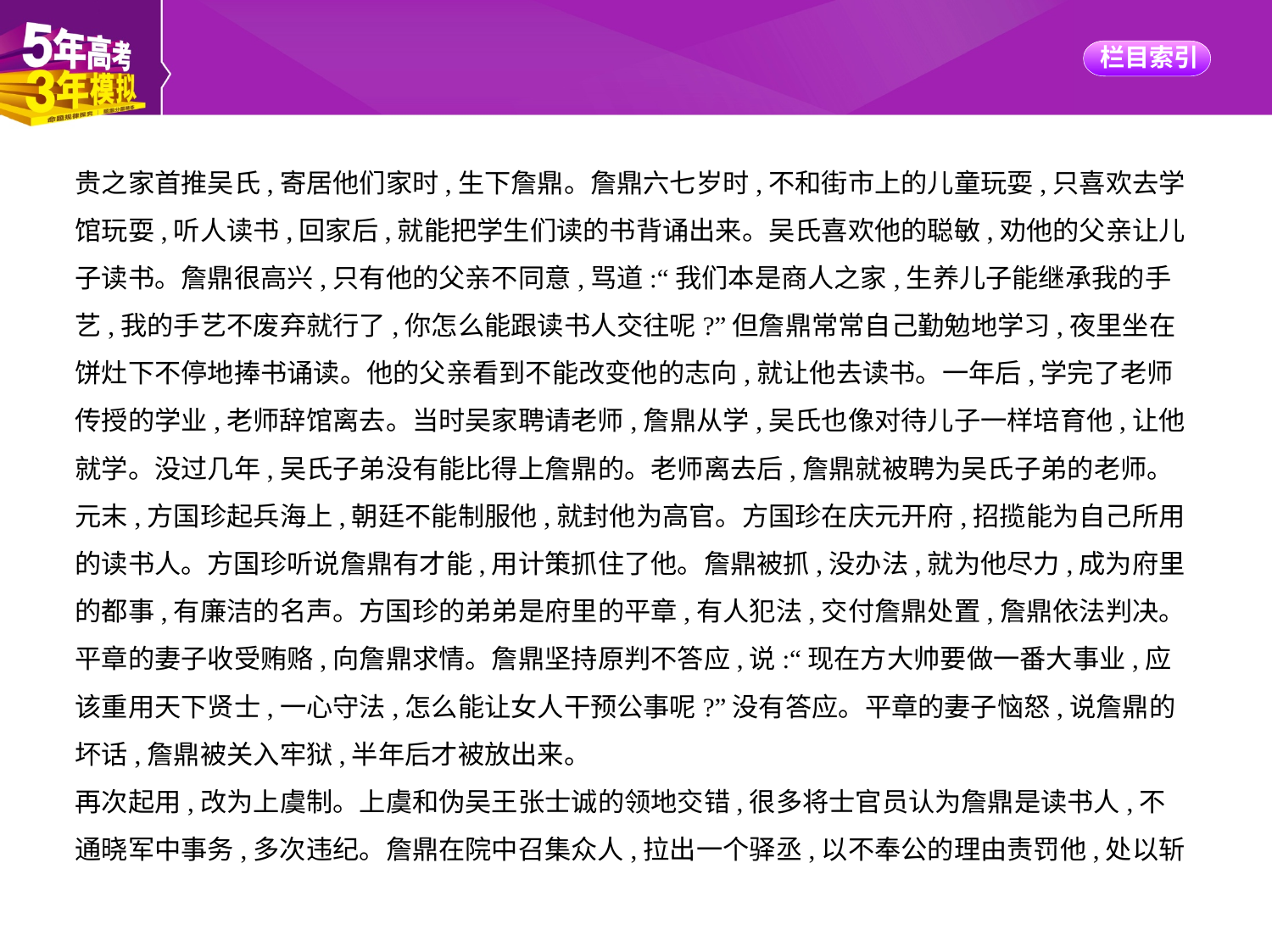

贵之家首推吴氏,寄居他们家时,生下詹鼎。詹鼎六七岁时,不和街市上的儿童玩耍,只喜欢去学
馆玩耍,听人读书,回家后,就能把学生们读的书背诵出来。吴氏喜欢他的聪敏,劝他的父亲让儿
子读书。詹鼎很高兴,只有他的父亲不同意,骂道:“我们本是商人之家,生养儿子能继承我的手
艺,我的手艺不废弃就行了,你怎么能跟读书人交往呢?”但詹鼎常常自己勤勉地学习,夜里坐在
饼灶下不停地捧书诵读。他的父亲看到不能改变他的志向,就让他去读书。一年后,学完了老师
传授的学业,老师辞馆离去。当时吴家聘请老师,詹鼎从学,吴氏也像对待儿子一样培育他,让他
就学。没过几年,吴氏子弟没有能比得上詹鼎的。老师离去后,詹鼎就被聘为吴氏子弟的老师。
元末,方国珍起兵海上,朝廷不能制服他,就封他为高官。方国珍在庆元开府,招揽能为自己所用
的读书人。方国珍听说詹鼎有才能,用计策抓住了他。詹鼎被抓,没办法,就为他尽力,成为府里
的都事,有廉洁的名声。方国珍的弟弟是府里的平章,有人犯法,交付詹鼎处置,詹鼎依法判决。
平章的妻子收受贿赂,向詹鼎求情。詹鼎坚持原判不答应,说:“现在方大帅要做一番大事业,应
该重用天下贤士,一心守法,怎么能让女人干预公事呢?”没有答应。平章的妻子恼怒,说詹鼎的
坏话,詹鼎被关入牢狱,半年后才被放出来。
再次起用,改为上虞制。上虞和伪吴王张士诚的领地交错,很多将士官员认为詹鼎是读书人,不
通晓军中事务,多次违纪。詹鼎在院中召集众人,拉出一个驿丞,以不奉公的理由责罚他,处以斩